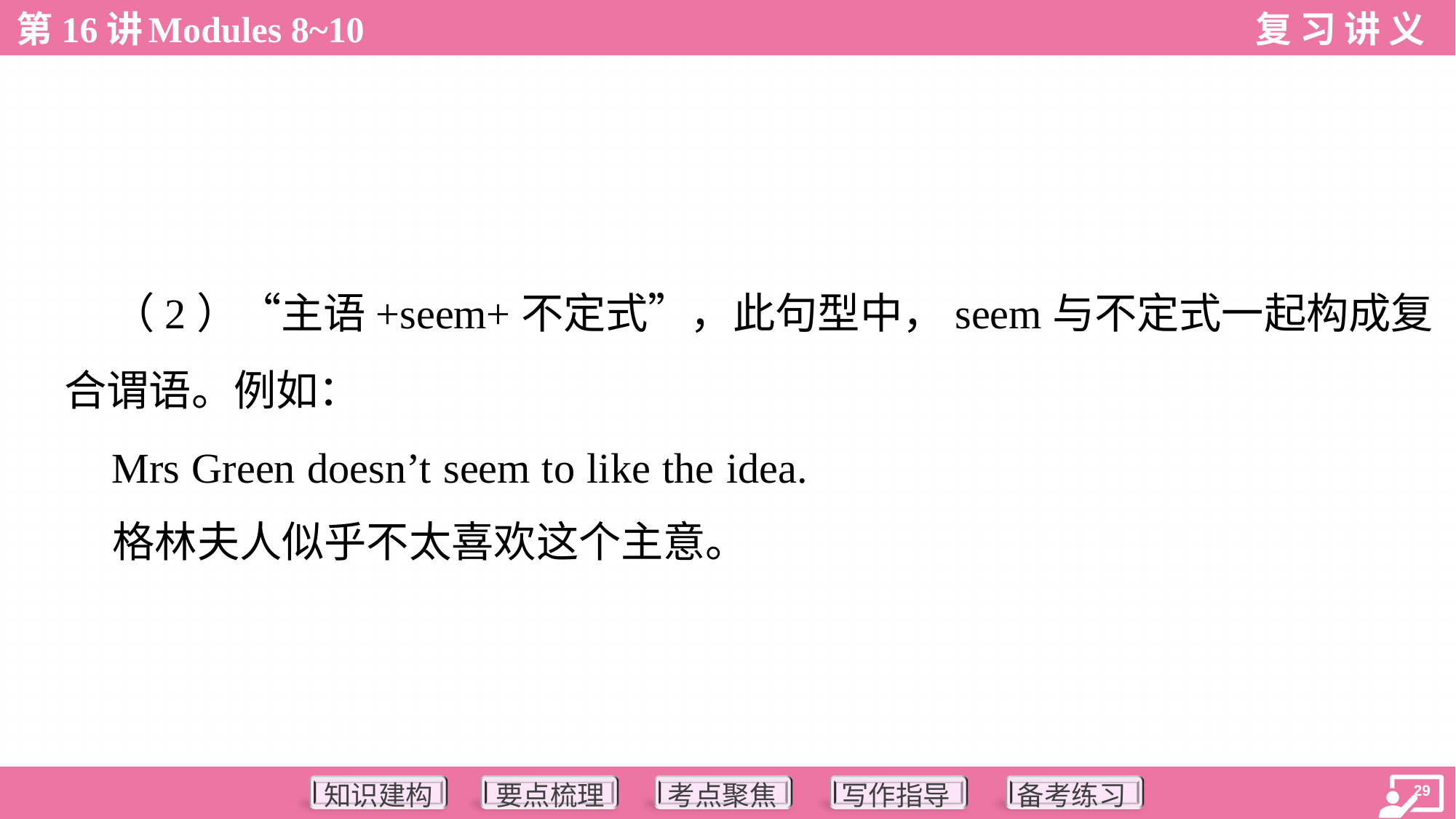

（2）“主语+seem+不定式”，此句型中，seem与不定式一起构成复
合谓语。例如：
    Mrs Green doesn’t seem to like the idea.
    格林夫人似乎不太喜欢这个主意。